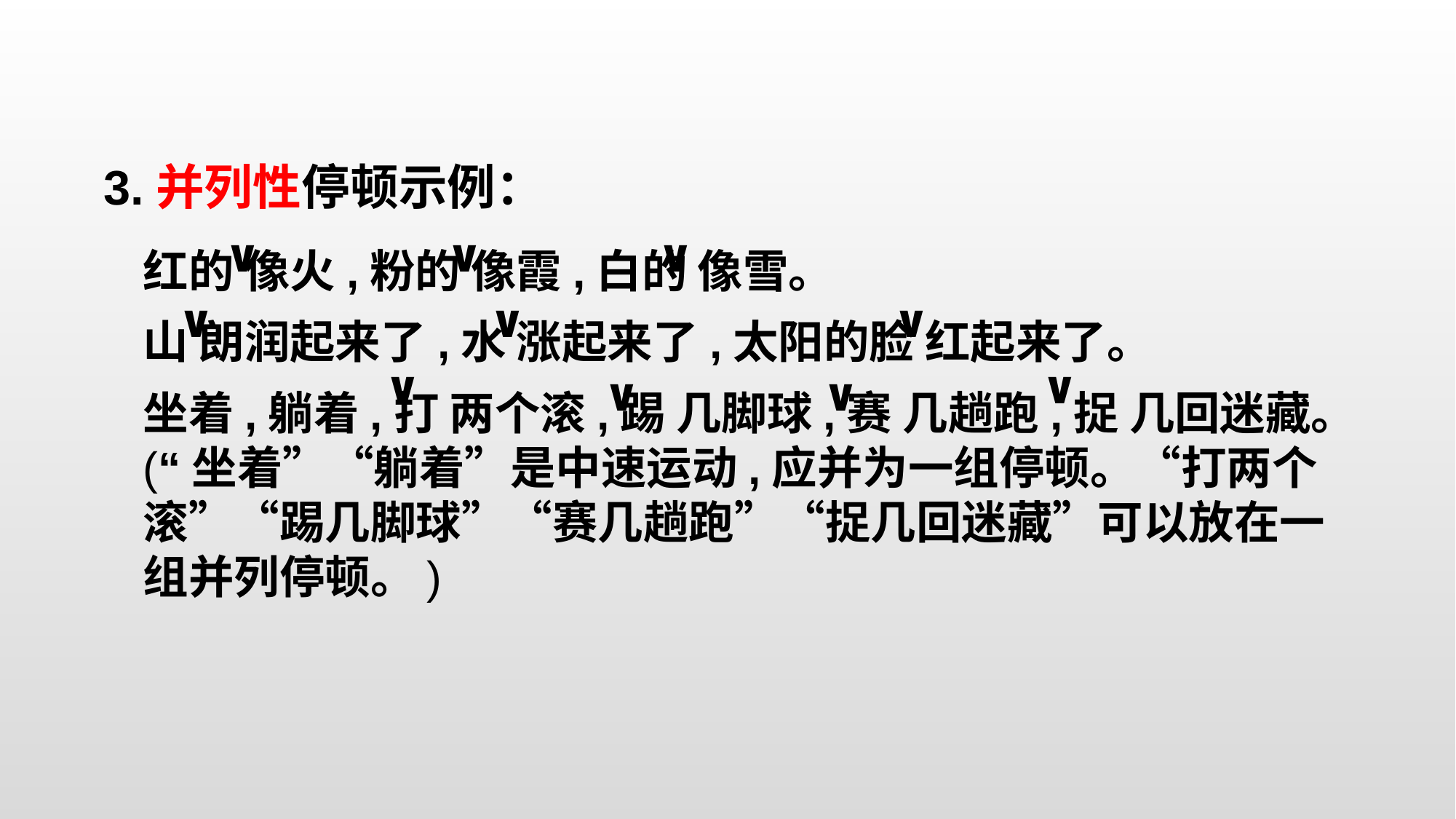

3.并列性停顿示例：
红的 像火,粉的 像霞,白的 像雪。
山 朗润起来了,水 涨起来了,太阳的脸 红起来了。
坐着,躺着,打 两个滚,踢 几脚球,赛 几趟跑,捉 几回迷藏。
(“坐着”“躺着”是中速运动,应并为一组停顿。“打两个滚”“踢几脚球”“赛几趟跑”“捉几回迷藏”可以放在一组并列停顿。)
∨
∨
∨
∨
∨
∨
∨
∨
∨
∨